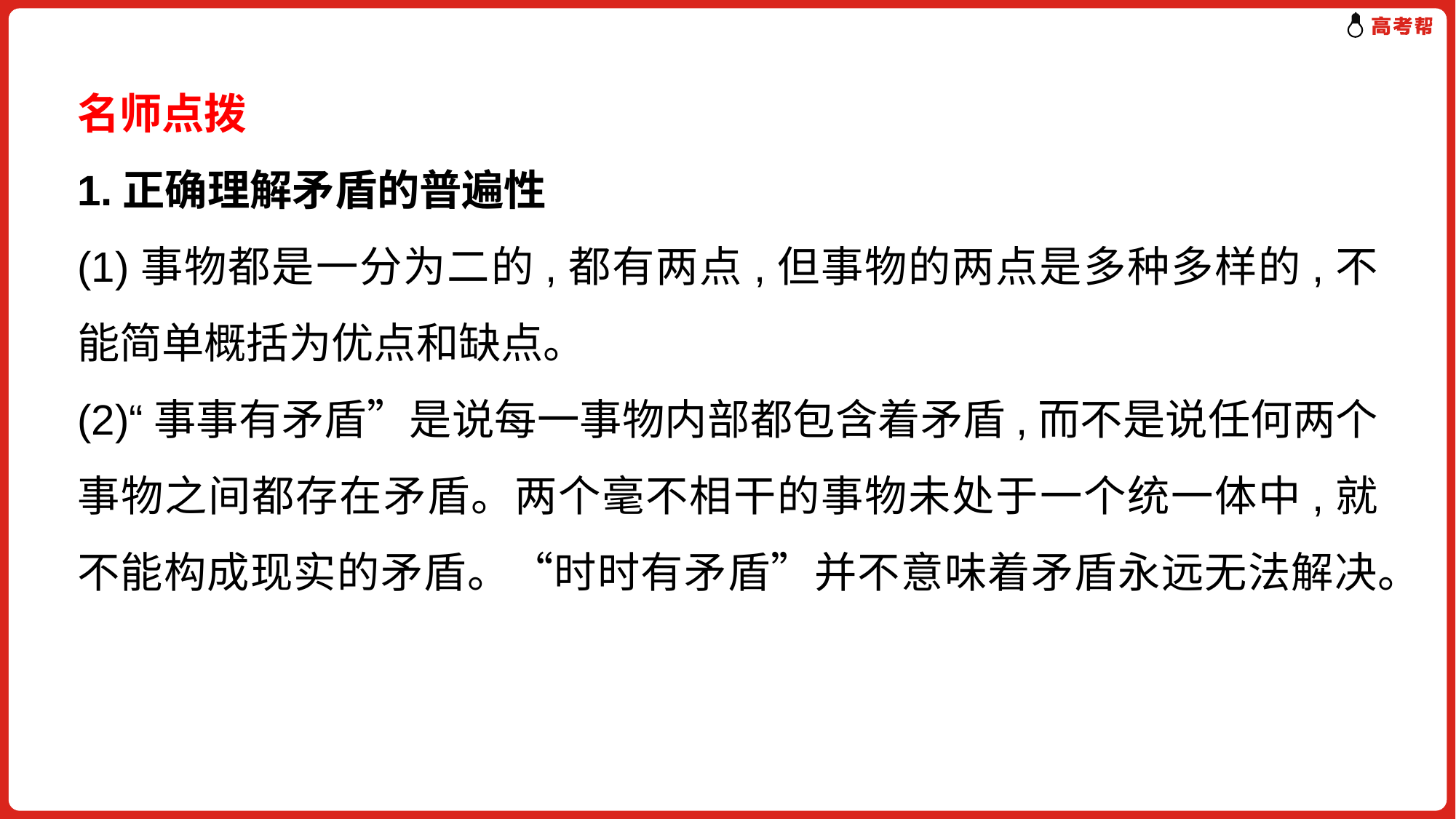

名师点拨
1.正确理解矛盾的普遍性
(1)事物都是一分为二的,都有两点,但事物的两点是多种多样的,不能简单概括为优点和缺点。
(2)“事事有矛盾”是说每一事物内部都包含着矛盾,而不是说任何两个事物之间都存在矛盾。两个毫不相干的事物未处于一个统一体中,就不能构成现实的矛盾。“时时有矛盾”并不意味着矛盾永远无法解决。